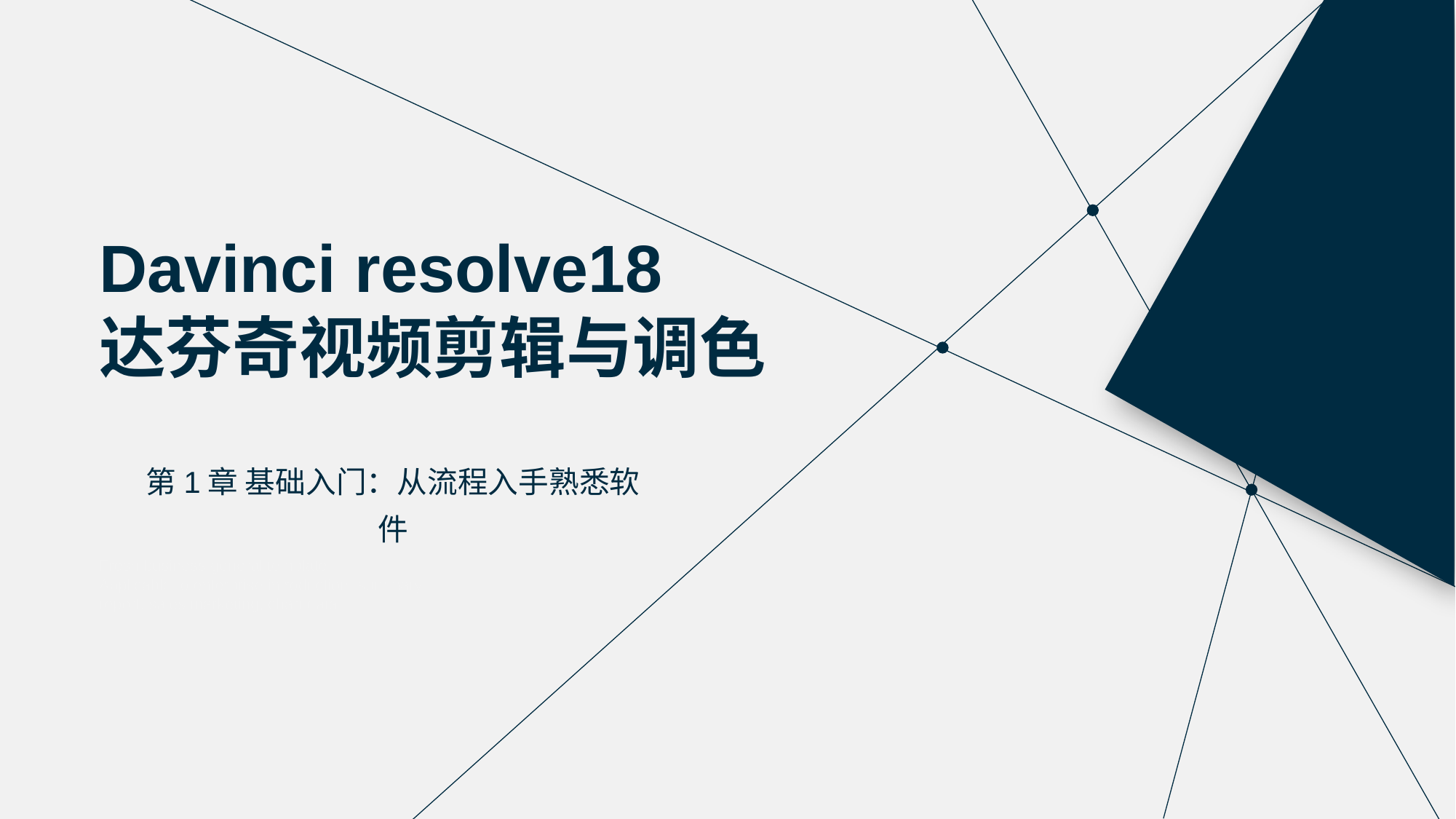

Davinci resolve18
达芬奇视频剪辑与调色

第1章 基础入门：从流程入手熟悉软件

Fresh business general template
Applicable to enterprise introduction, summary report, sales marketing, chart data